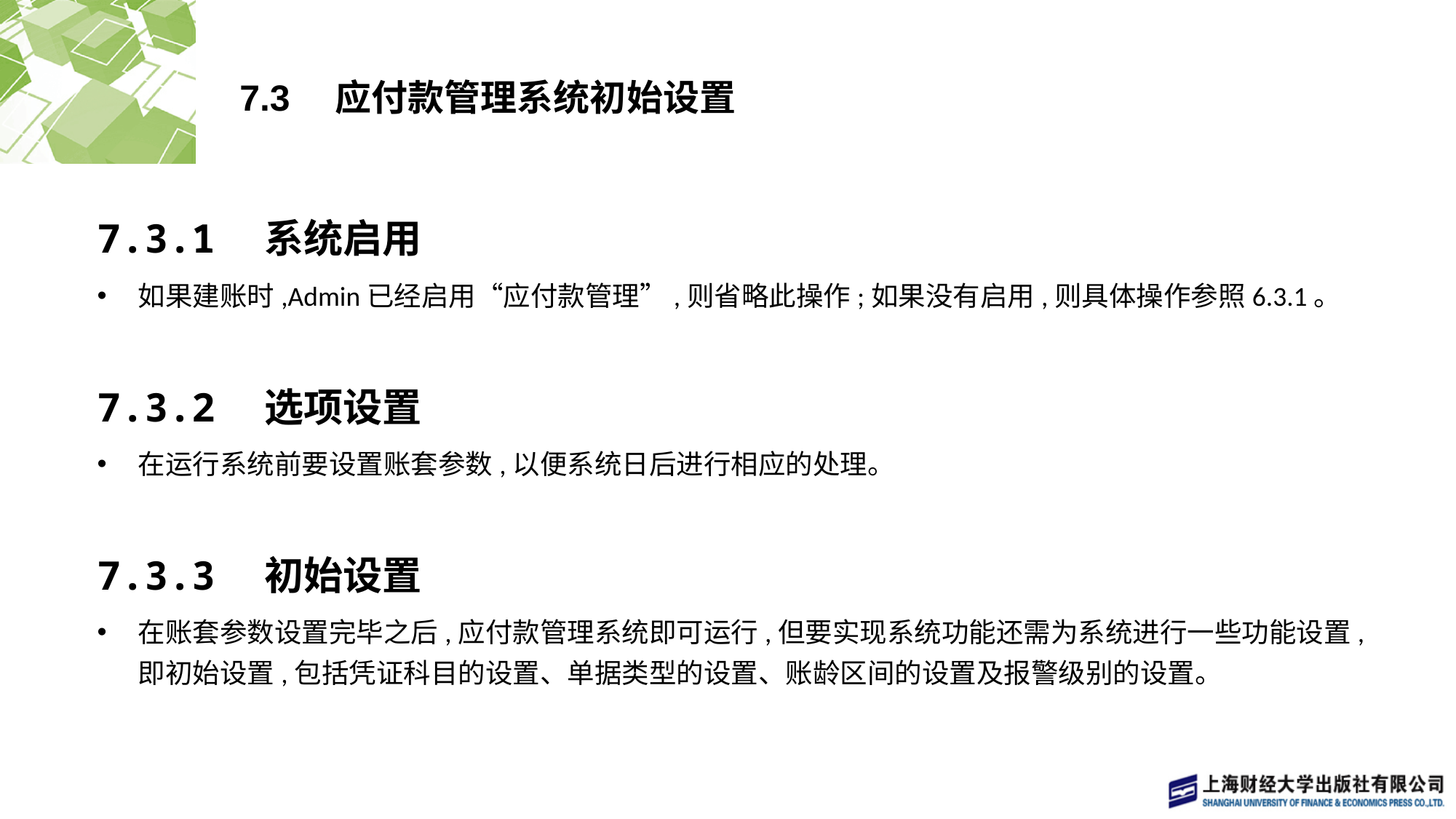

# 7.3　应付款管理系统初始设置
7.3.1　系统启用
如果建账时,Admin已经启用“应付款管理”,则省略此操作;如果没有启用,则具体操作参照6.3.1。

7.3.2　选项设置
在运行系统前要设置账套参数,以便系统日后进行相应的处理。

7.3.3　初始设置
在账套参数设置完毕之后,应付款管理系统即可运行,但要实现系统功能还需为系统进行一些功能设置,即初始设置,包括凭证科目的设置、单据类型的设置、账龄区间的设置及报警级别的设置。